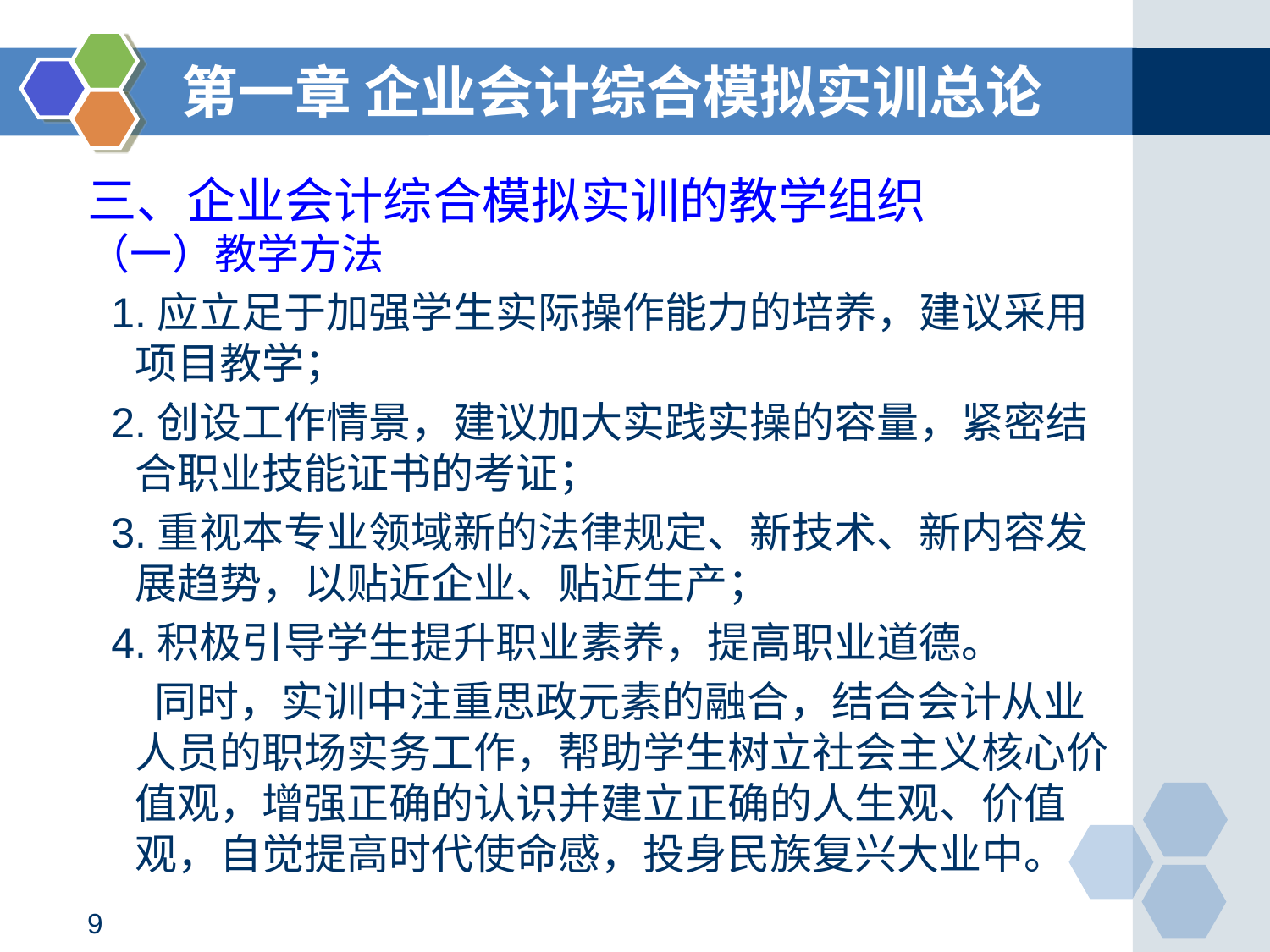

第一章 企业会计综合模拟实训总论
三、企业会计综合模拟实训的教学组织
（一）教学方法
  1.应立足于加强学生实际操作能力的培养，建议采用项目教学；
  2.创设工作情景，建议加大实践实操的容量，紧密结合职业技能证书的考证；
  3.重视本专业领域新的法律规定、新技术、新内容发展趋势，以贴近企业、贴近生产；
  4.积极引导学生提升职业素养，提高职业道德。
      同时，实训中注重思政元素的融合，结合会计从业人员的职场实务工作，帮助学生树立社会主义核心价值观，增强正确的认识并建立正确的人生观、价值观，自觉提高时代使命感，投身民族复兴大业中。